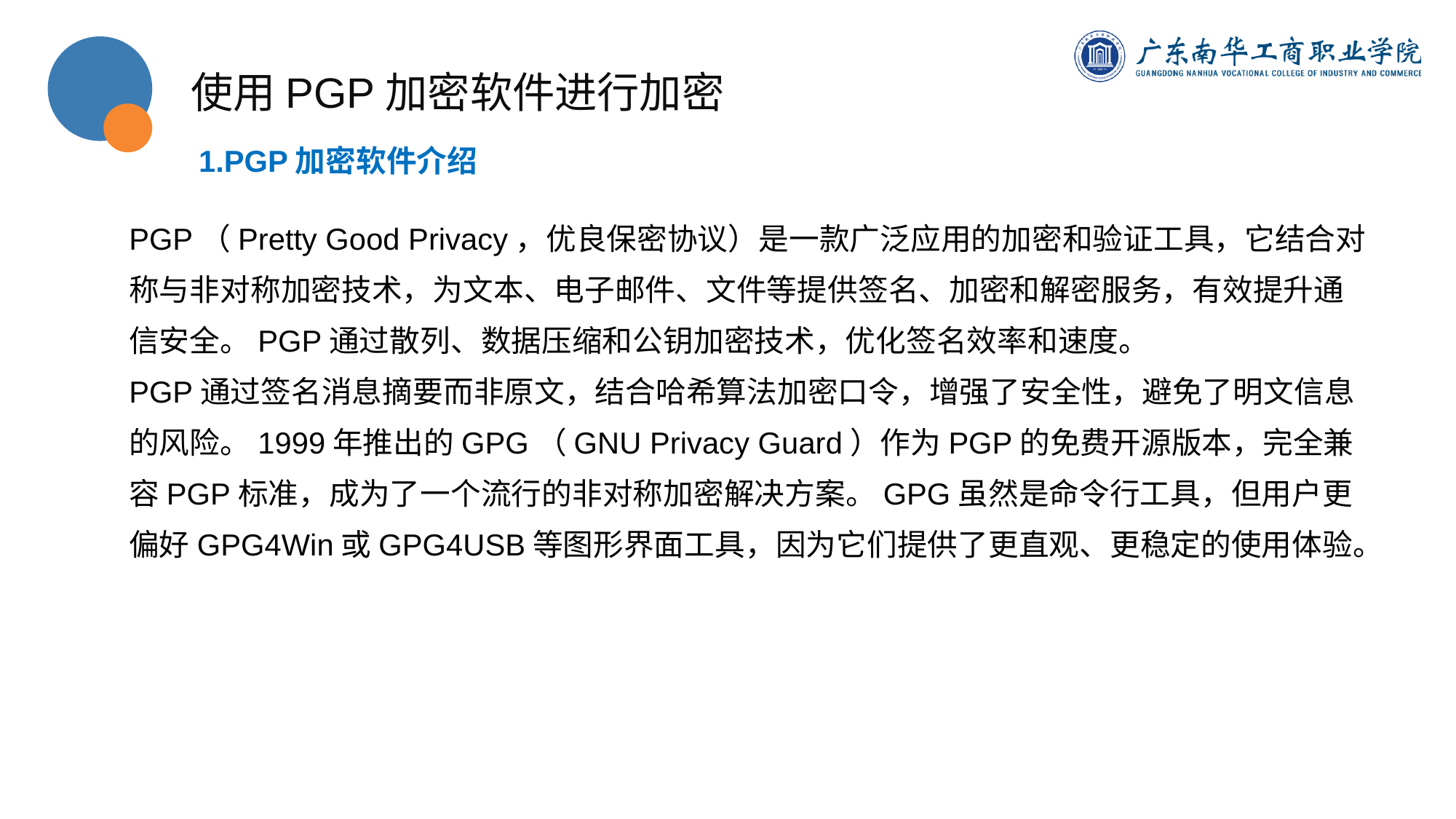

使用PGP加密软件进行加密

1.PGP加密软件介绍
PGP（Pretty Good Privacy，优良保密协议）是一款广泛应用的加密和验证工具，它结合对称与非对称加密技术，为文本、电子邮件、文件等提供签名、加密和解密服务，有效提升通信安全。PGP通过散列、数据压缩和公钥加密技术，优化签名效率和速度。
PGP通过签名消息摘要而非原文，结合哈希算法加密口令，增强了安全性，避免了明文信息的风险。1999年推出的GPG（GNU Privacy Guard）作为PGP的免费开源版本，完全兼容PGP标准，成为了一个流行的非对称加密解决方案。GPG虽然是命令行工具，但用户更偏好GPG4Win或GPG4USB等图形界面工具，因为它们提供了更直观、更稳定的使用体验。